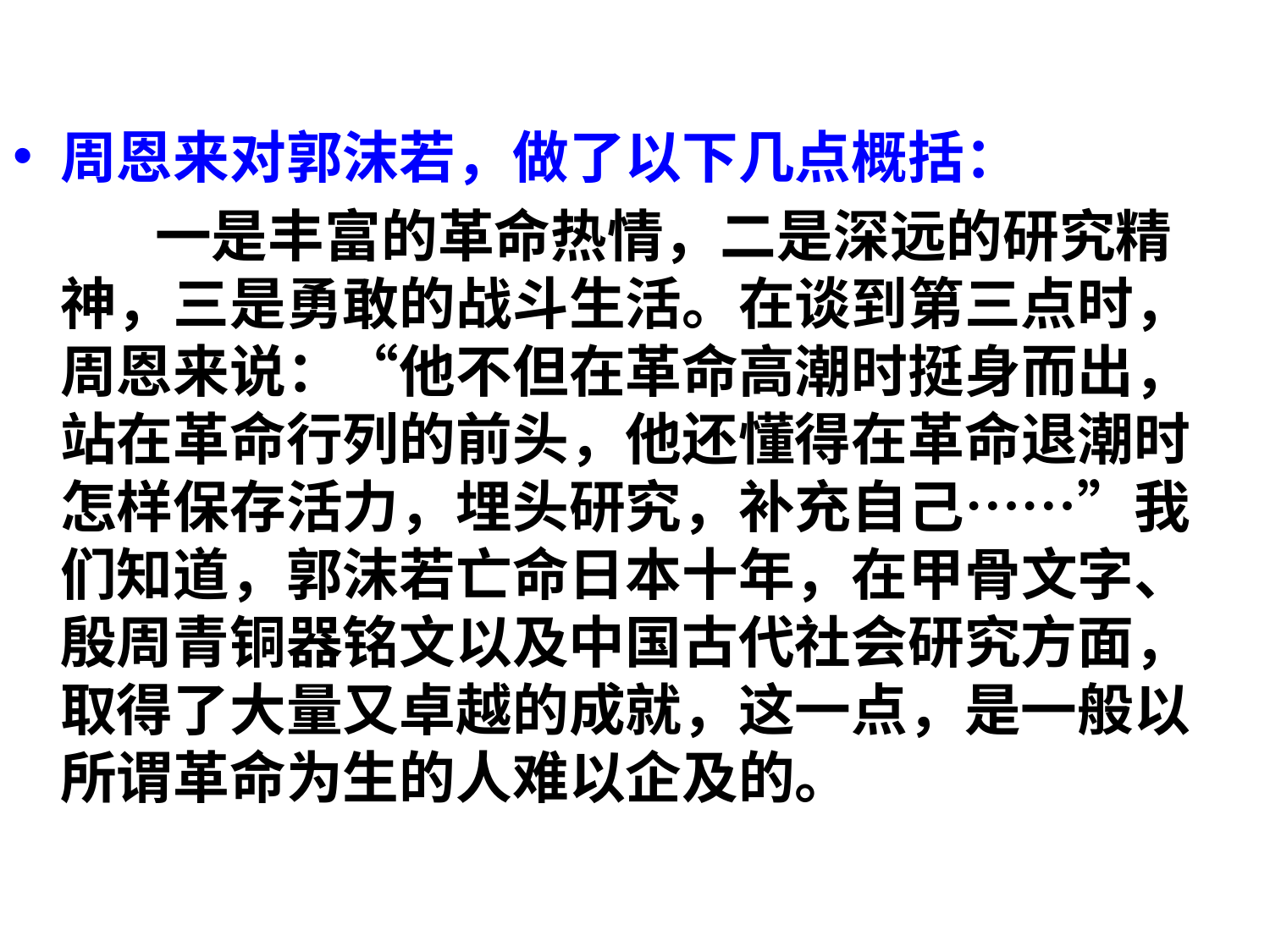

周恩来对郭沫若，做了以下几点概括：
          一是丰富的革命热情，二是深远的研究精神，三是勇敢的战斗生活。在谈到第三点时，周恩来说：“他不但在革命高潮时挺身而出，站在革命行列的前头，他还懂得在革命退潮时怎样保存活力，埋头研究，补充自己……”我们知道，郭沫若亡命日本十年，在甲骨文字、殷周青铜器铭文以及中国古代社会研究方面，取得了大量又卓越的成就，这一点，是一般以所谓革命为生的人难以企及的。